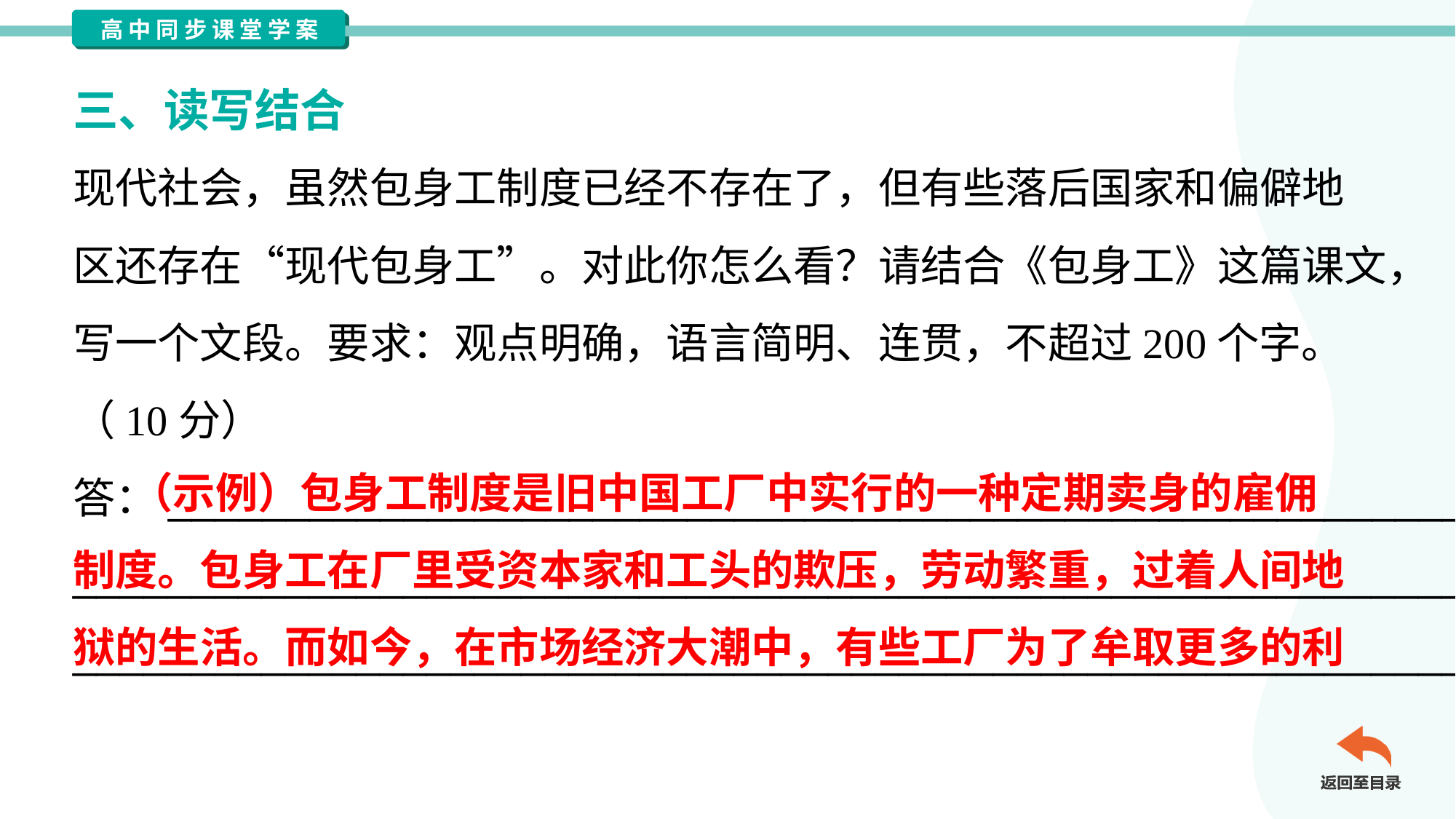

三、读写结合
现代社会，虽然包身工制度已经不存在了，但有些落后国家和偏僻地
区还存在“现代包身工”。对此你怎么看？请结合《包身工》这篇课文，
写一个文段。要求：观点明确，语言简明、连贯，不超过200个字。
（10分）
答：_________________________________________________________
_____________________________________________________________
_____________________________________________________________
     （示例）包身工制度是旧中国工厂中实行的一种定期卖身的雇佣
制度。包身工在厂里受资本家和工头的欺压，劳动繁重，过着人间地
狱的生活。而如今，在市场经济大潮中，有些工厂为了牟取更多的利